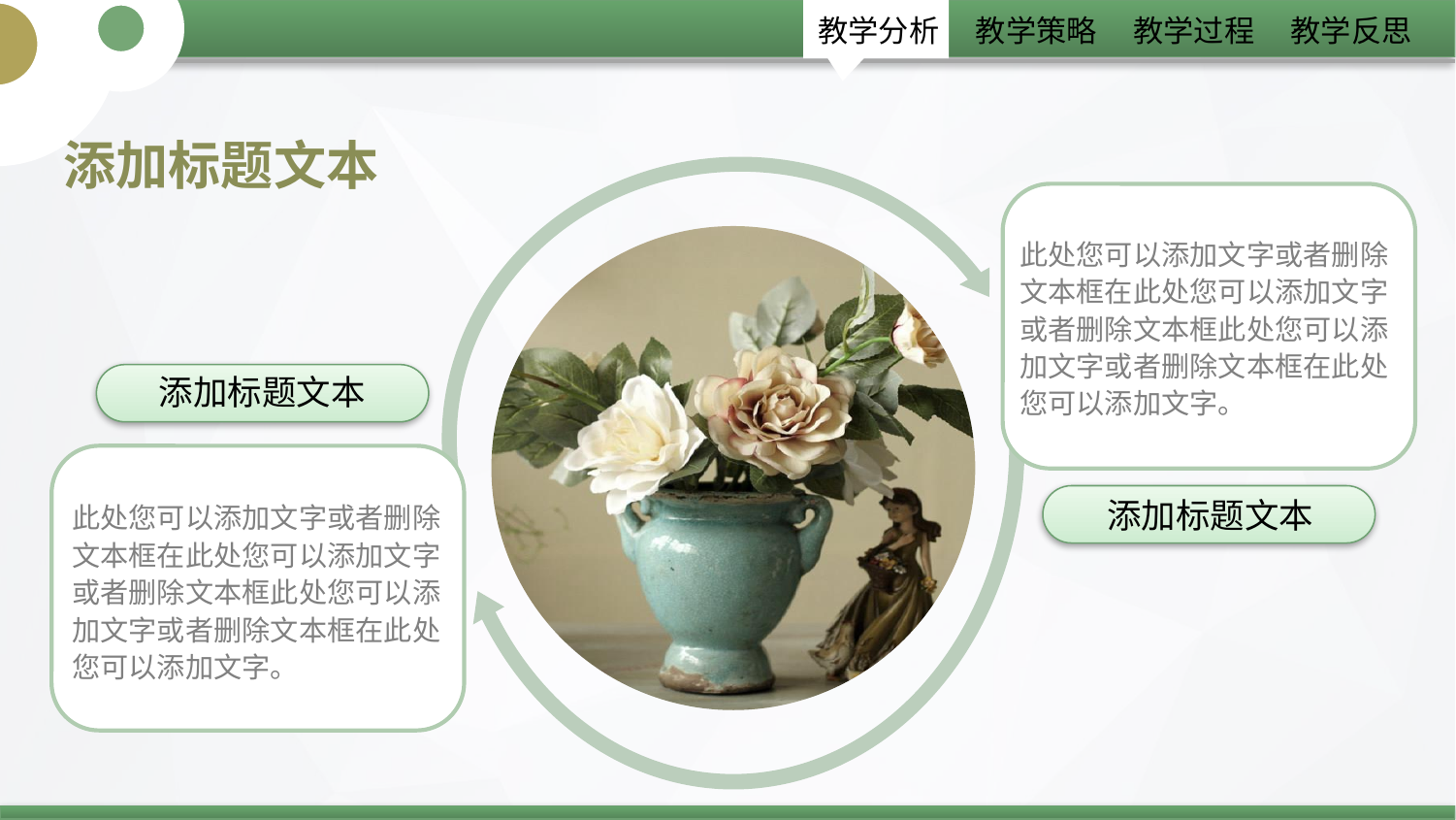

添加标题文本

此处您可以添加文字或者删除文本框在此处您可以添加文字或者删除文本框此处您可以添加文字或者删除文本框在此处您可以添加文字。

添加标题文本

此处您可以添加文字或者删除文本框在此处您可以添加文字或者删除文本框此处您可以添加文字或者删除文本框在此处您可以添加文字。

添加标题文本